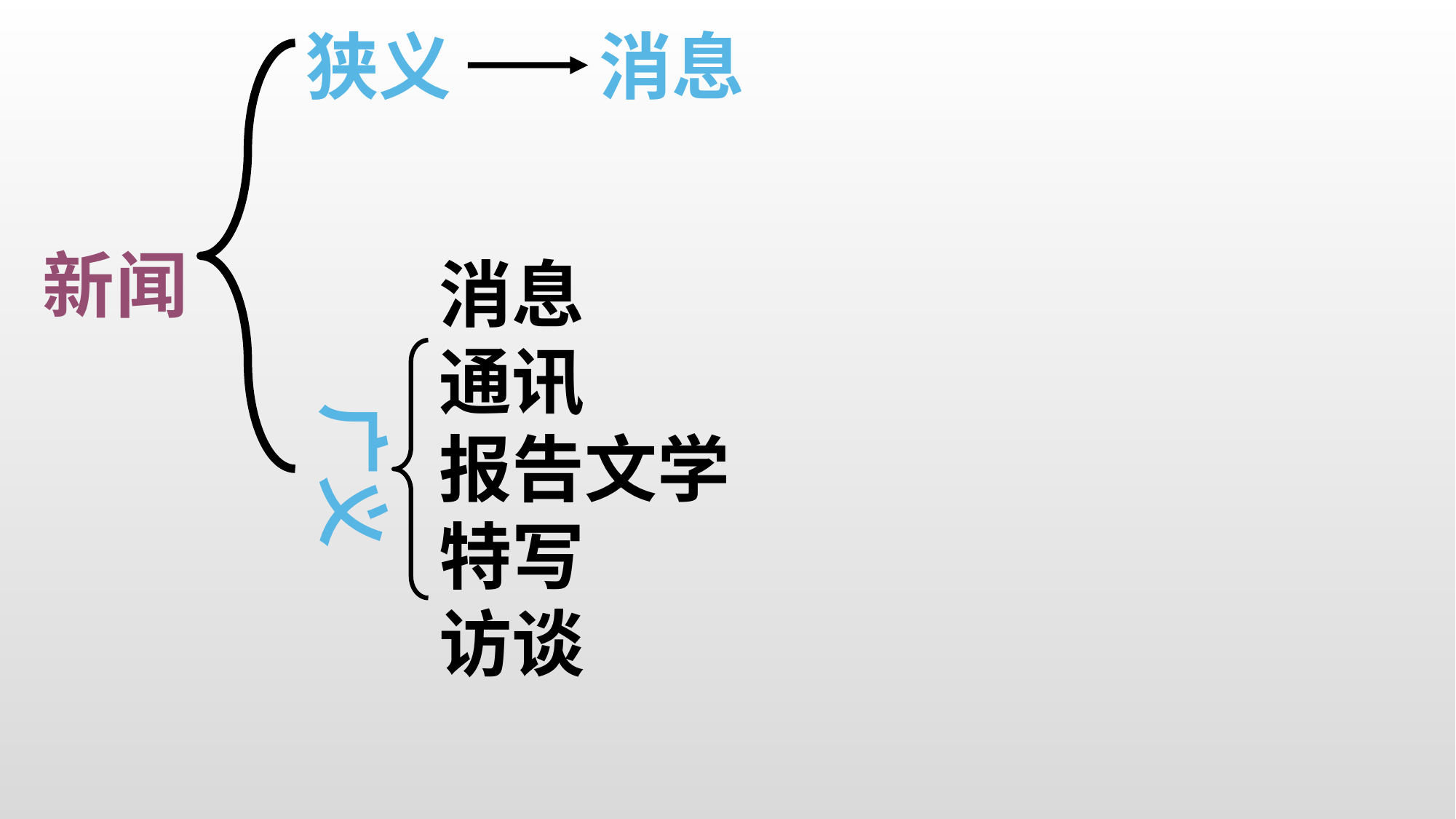

狭义
消息

新闻
消息
通讯
报告文学
特写
访谈

广义